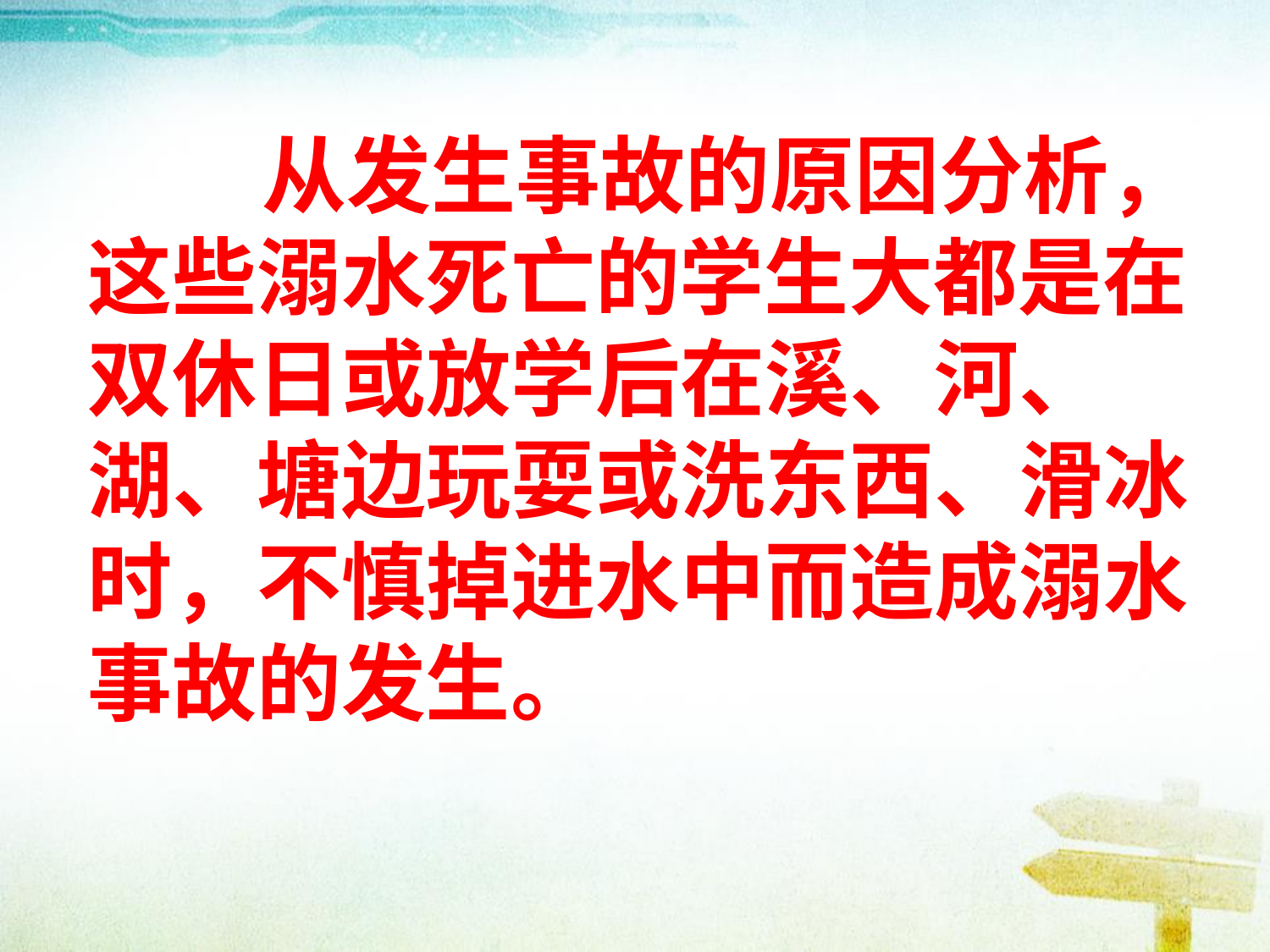

从发生事故的原因分析，这些溺水死亡的学生大都是在双休日或放学后在溪、河、湖、塘边玩耍或洗东西、滑冰时，不慎掉进水中而造成溺水事故的发生。